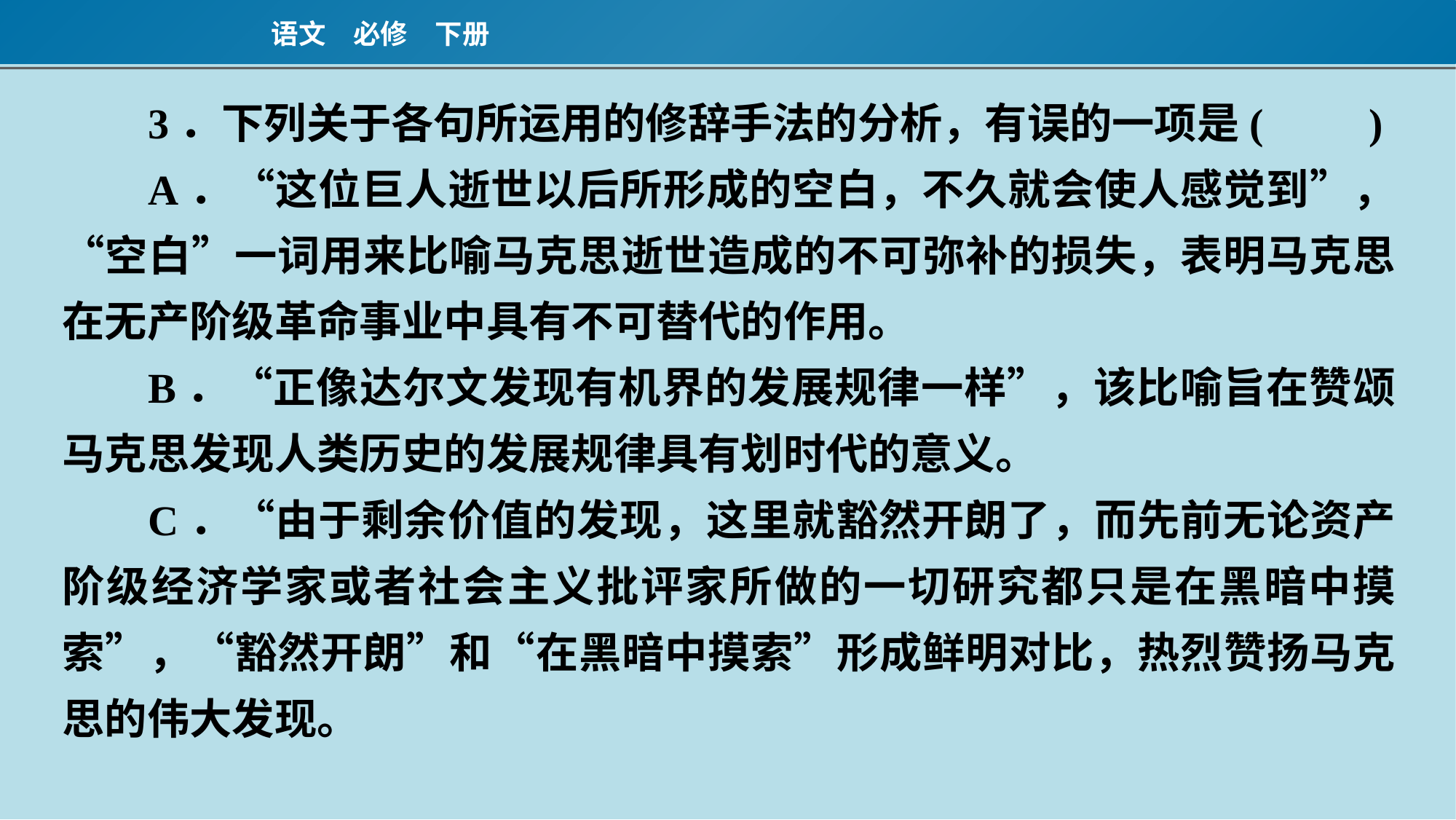

3．下列关于各句所运用的修辞手法的分析，有误的一项是(　　)
A．“这位巨人逝世以后所形成的空白，不久就会使人感觉到”，“空白”一词用来比喻马克思逝世造成的不可弥补的损失，表明马克思在无产阶级革命事业中具有不可替代的作用。
B．“正像达尔文发现有机界的发展规律一样”，该比喻旨在赞颂马克思发现人类历史的发展规律具有划时代的意义。
C．“由于剩余价值的发现，这里就豁然开朗了，而先前无论资产阶级经济学家或者社会主义批评家所做的一切研究都只是在黑暗中摸索”，“豁然开朗”和“在黑暗中摸索”形成鲜明对比，热烈赞扬马克思的伟大发现。